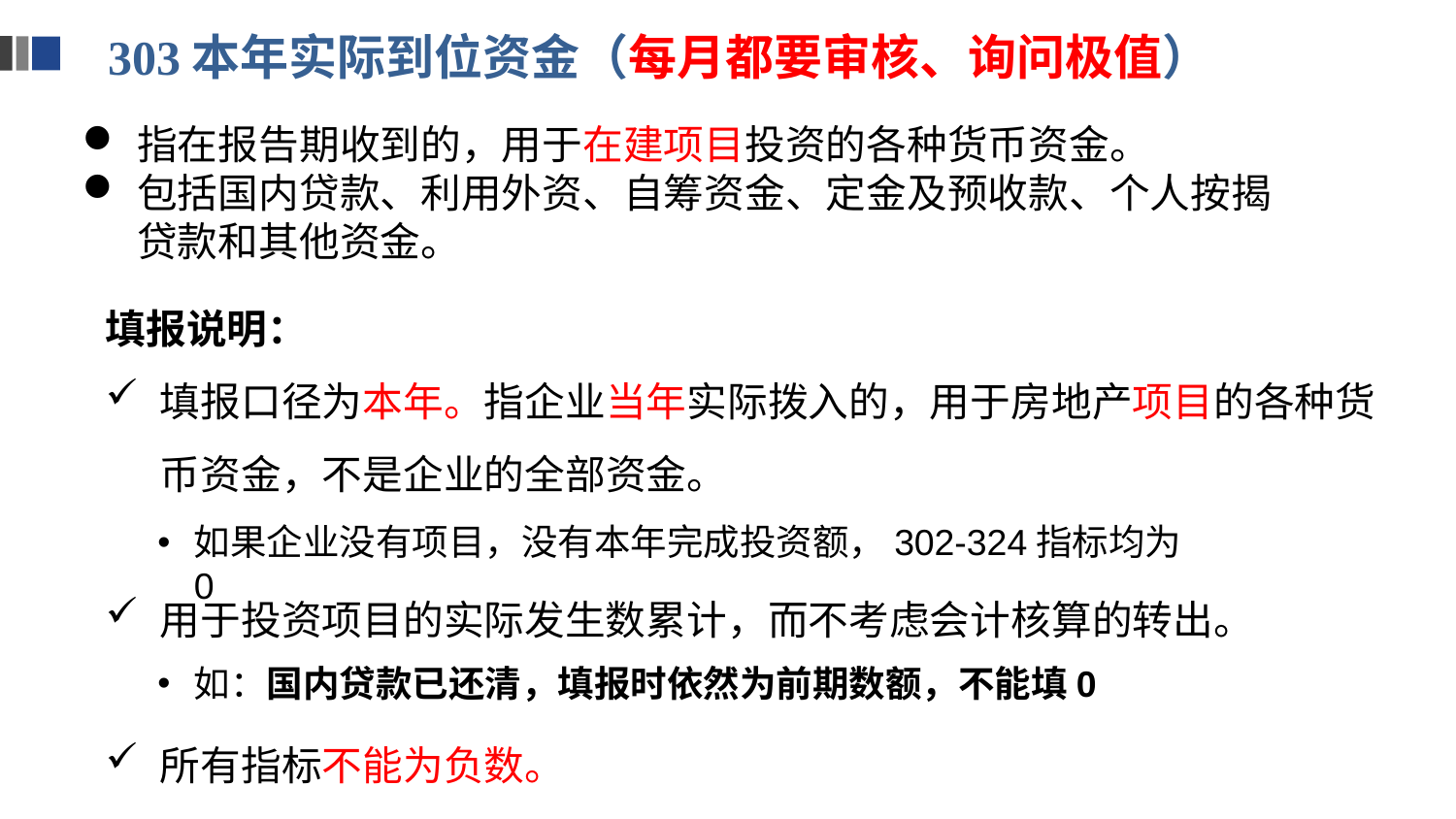

303本年实际到位资金（每月都要审核、询问极值）

指在报告期收到的，用于在建项目投资的各种货币资金。
包括国内贷款、利用外资、自筹资金、定金及预收款、个人按揭贷款和其他资金。
填报说明：
填报口径为本年。指企业当年实际拨入的，用于房地产项目的各种货币资金，不是企业的全部资金。

用于投资项目的实际发生数累计，而不考虑会计核算的转出。

所有指标不能为负数。
如果企业没有项目，没有本年完成投资额，302-324指标均为0
如：国内贷款已还清，填报时依然为前期数额，不能填0